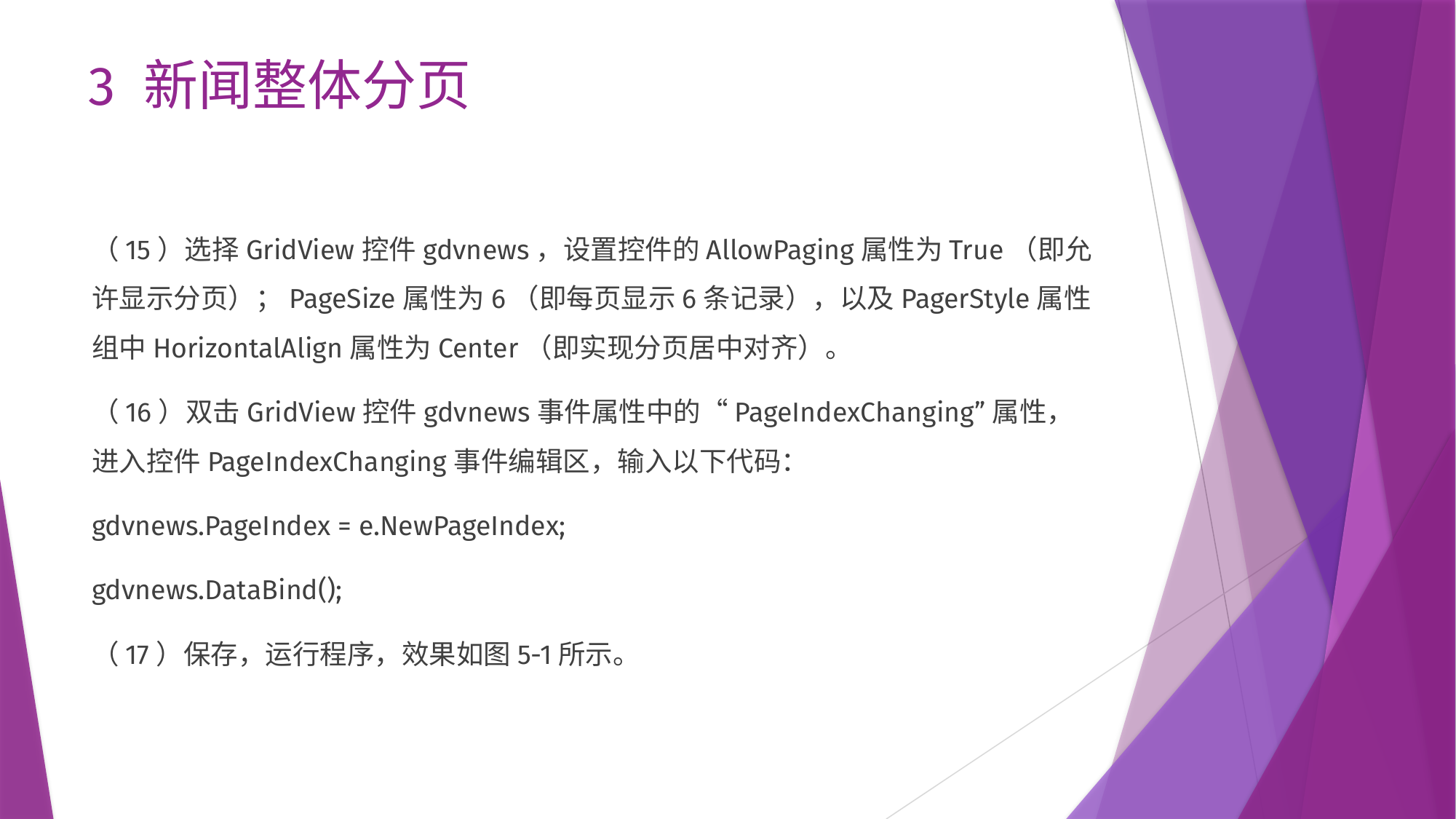

# 3 新闻整体分页
（15）选择GridView控件gdvnews，设置控件的AllowPaging属性为True（即允许显示分页）；PageSize属性为6（即每页显示6条记录），以及PagerStyle属性组中HorizontalAlign属性为Center（即实现分页居中对齐）。
（16）双击GridView控件gdvnews事件属性中的“PageIndexChanging”属性，进入控件PageIndexChanging事件编辑区，输入以下代码：
gdvnews.PageIndex = e.NewPageIndex;
gdvnews.DataBind();
（17）保存，运行程序，效果如图5-1所示。